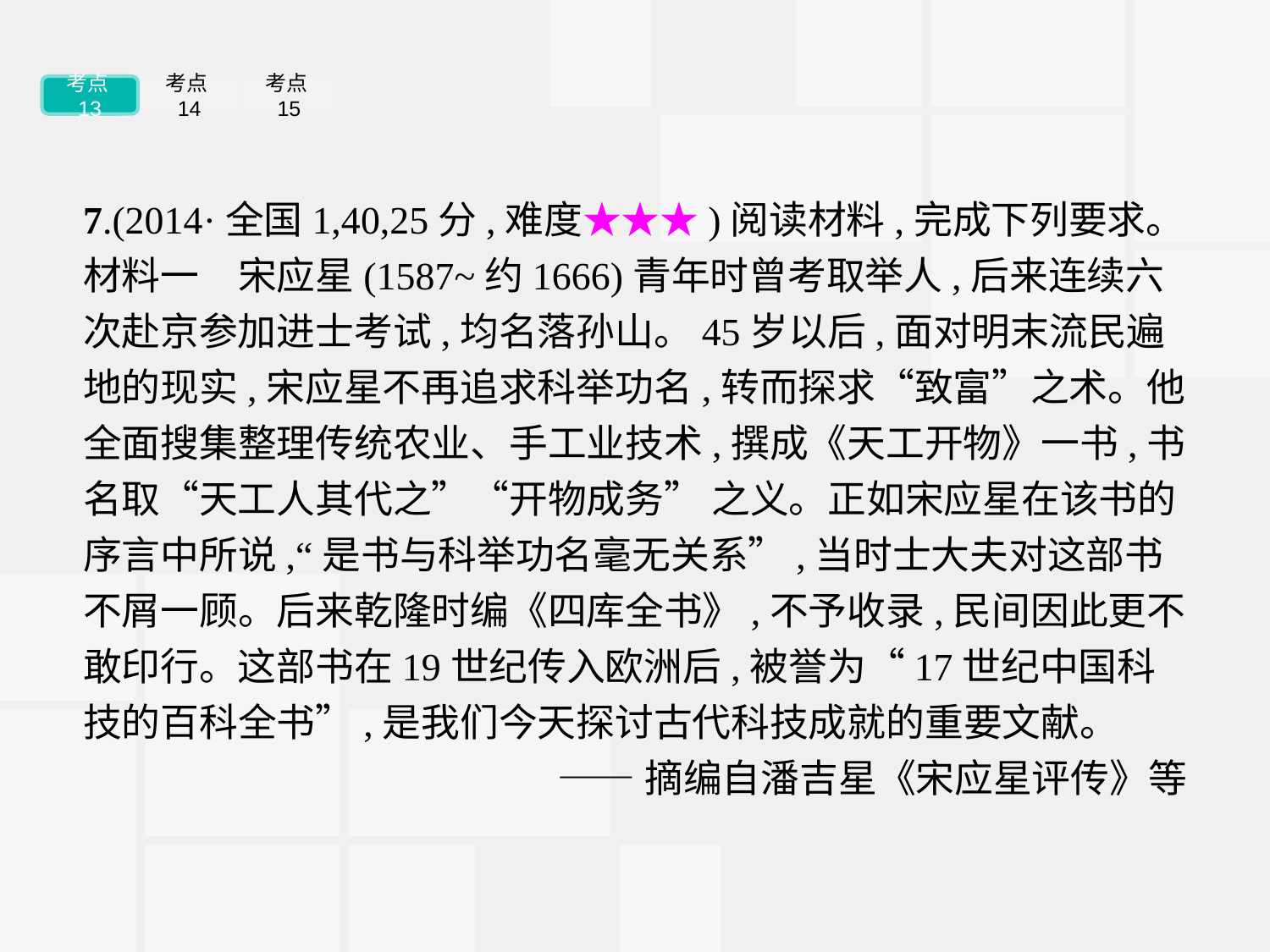

考点13
考点14
考点15
7.(2014·全国1,40,25分,难度★★★)阅读材料,完成下列要求。
材料一　宋应星(1587~约1666)青年时曾考取举人,后来连续六次赴京参加进士考试,均名落孙山。45岁以后,面对明末流民遍地的现实,宋应星不再追求科举功名,转而探求“致富”之术。他全面搜集整理传统农业、手工业技术,撰成《天工开物》一书,书名取“天工人其代之”“开物成务” 之义。正如宋应星在该书的序言中所说,“是书与科举功名毫无关系”,当时士大夫对这部书不屑一顾。后来乾隆时编《四库全书》,不予收录,民间因此更不敢印行。这部书在19世纪传入欧洲后,被誉为“17世纪中国科技的百科全书”,是我们今天探讨古代科技成就的重要文献。
——摘编自潘吉星《宋应星评传》等